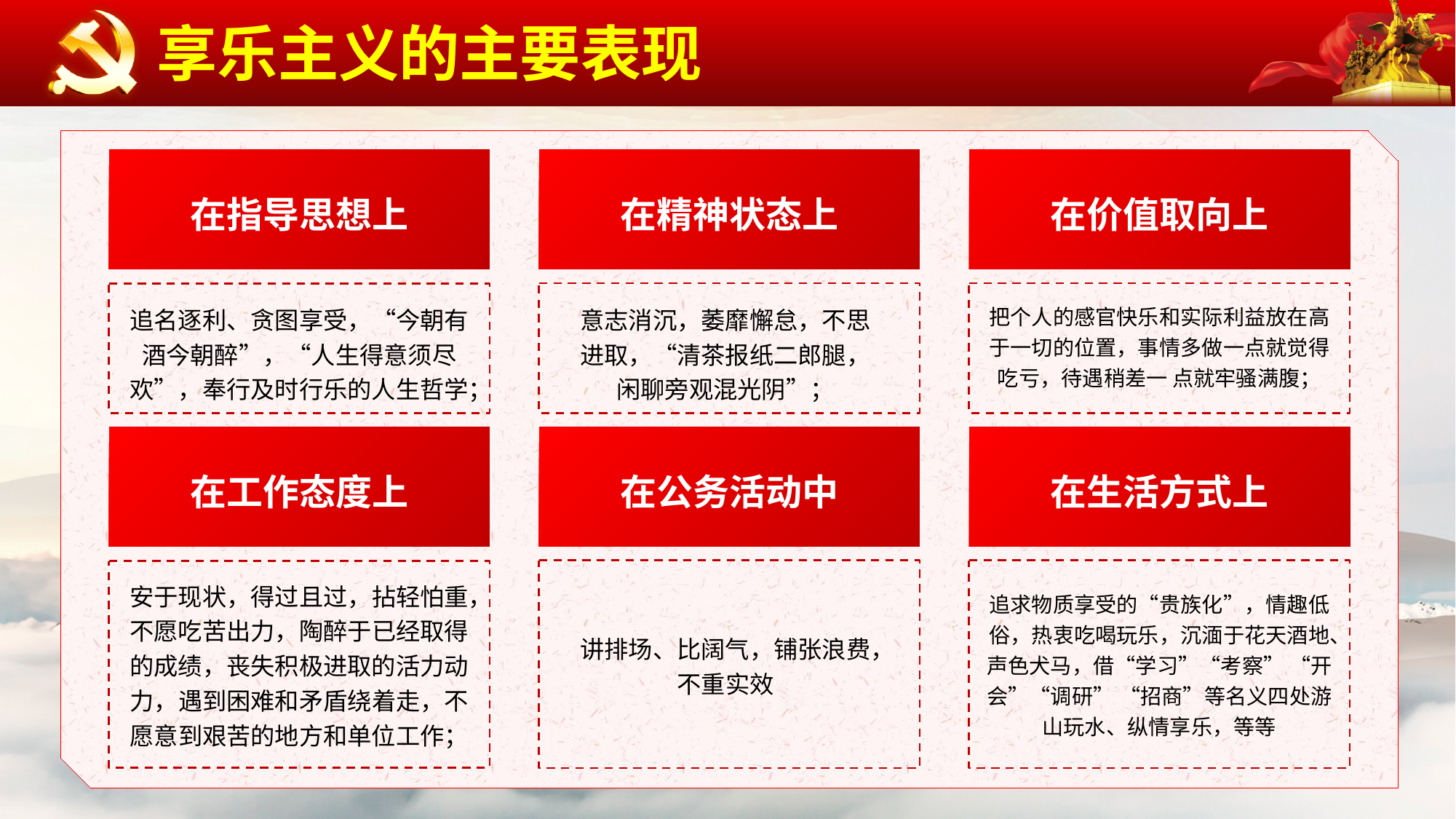

享乐主义的主要表现
在指导思想上
在精神状态上
在价值取向上

追名逐利、贪图享受，“今朝有酒今朝醉”，“人生得意须尽欢”，奉行及时行乐的人生哲学；
意志消沉，萎靡懈怠，不思进取，“清茶报纸二郎腿，闲聊旁观混光阴”；
把个人的感官快乐和实际利益放在高于一切的位置，事情多做一点就觉得吃亏，待遇稍差一 点就牢骚满腹；
在工作态度上
在公务活动中
在生活方式上

安于现状，得过且过，拈轻怕重，不愿吃苦出力，陶醉于已经取得的成绩，丧失积极进取的活力动力，遇到困难和矛盾绕着走，不愿意到艰苦的地方和单位工作；
追求物质享受的“贵族化”，情趣低俗，热衷吃喝玩乐，沉湎于花天酒地、声色犬马，借“学习”“考察” “开会”“调研” “招商”等名义四处游山玩水、纵情享乐，等等
讲排场、比阔气，铺张浪费，不重实效